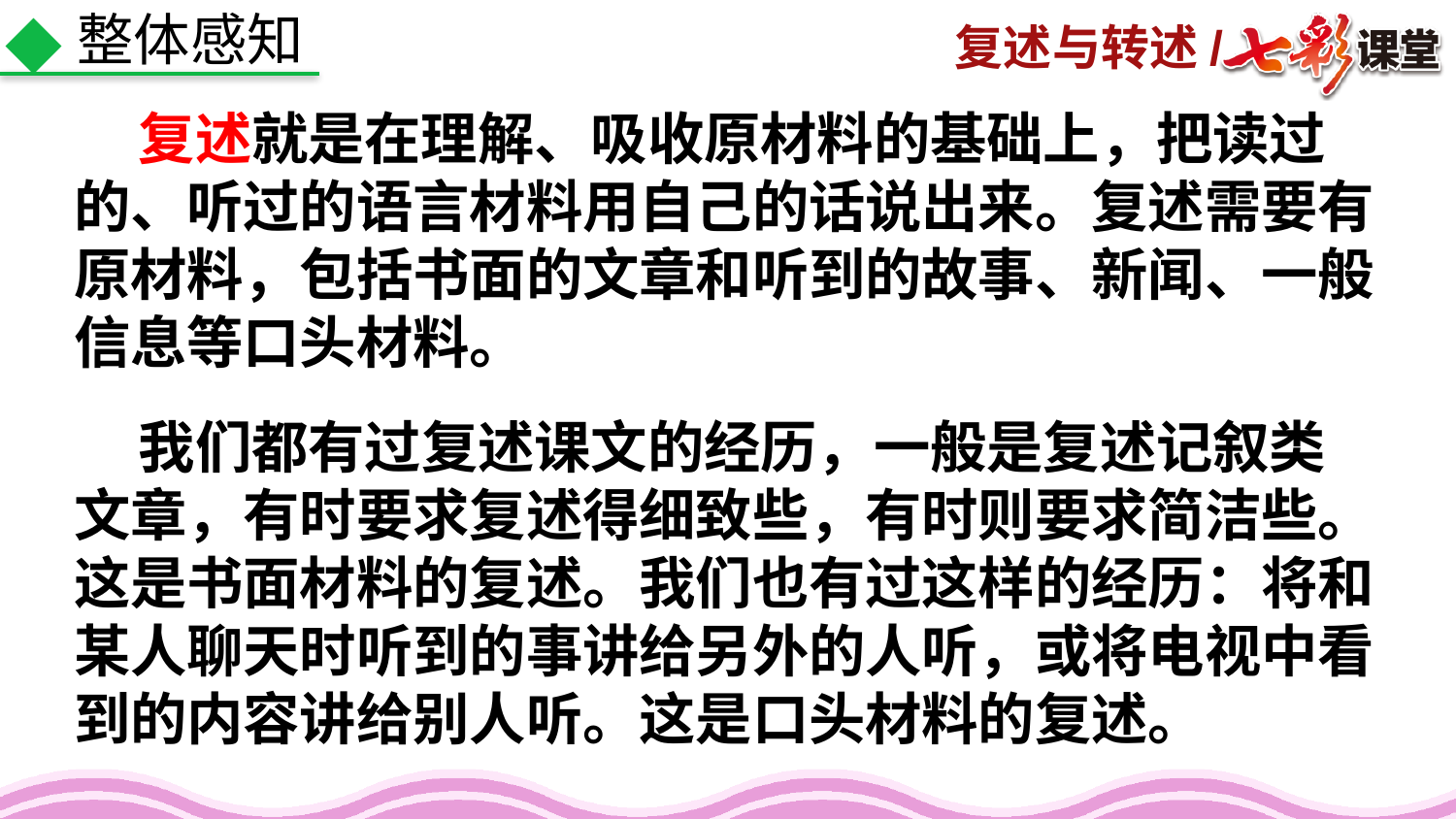

整体感知

    复述就是在理解、吸收原材料的基础上，把读过的、听过的语言材料用自己的话说出来。复述需要有原材料，包括书面的文章和听到的故事、新闻、一般信息等口头材料。
    我们都有过复述课文的经历，一般是复述记叙类文章，有时要求复述得细致些，有时则要求简洁些。这是书面材料的复述。我们也有过这样的经历：将和某人聊天时听到的事讲给另外的人听，或将电视中看到的内容讲给别人听。这是口头材料的复述。